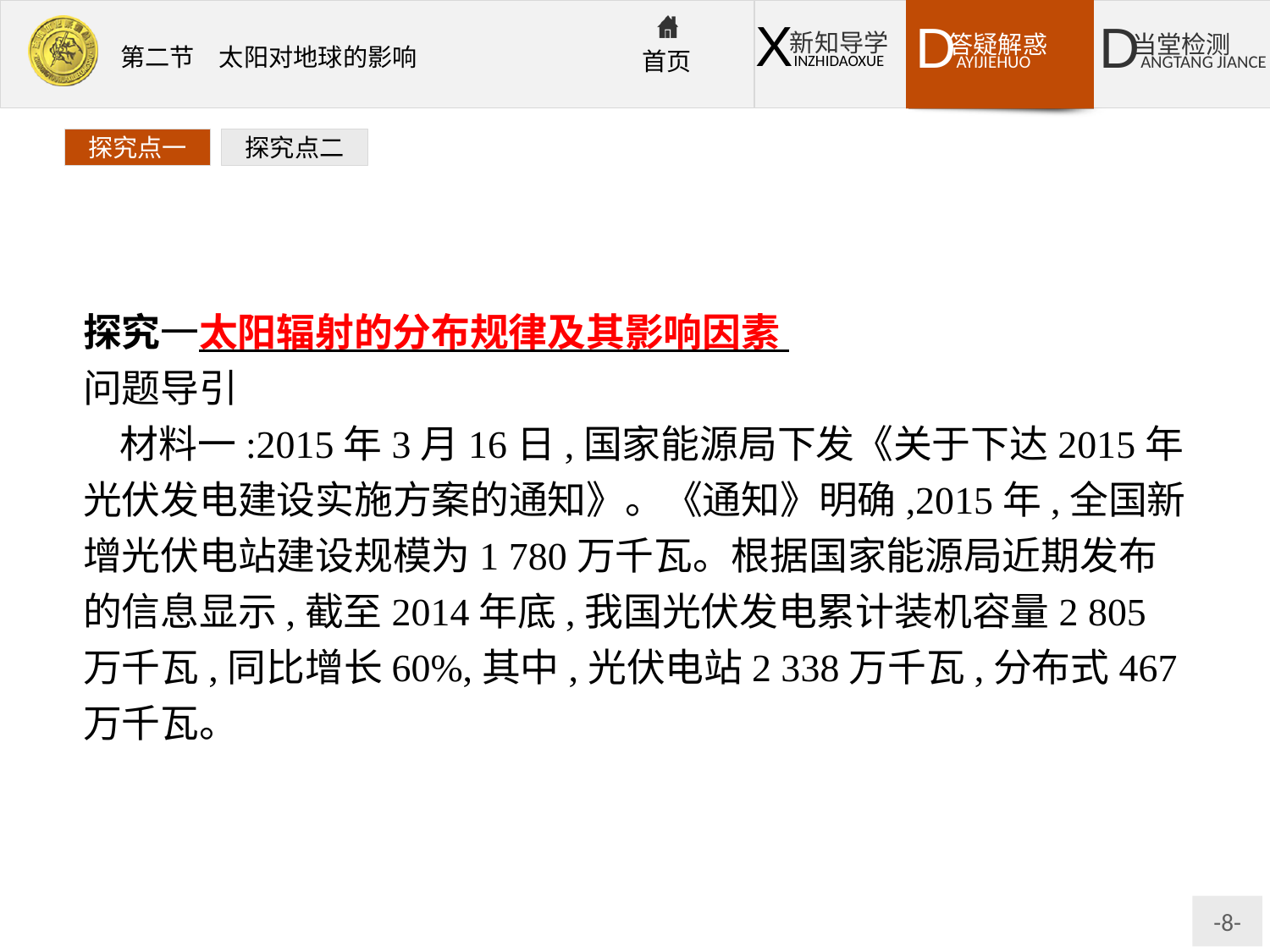

探究点一
探究点二
探究一太阳辐射的分布规律及其影响因素
问题导引
材料一:2015年3月16日,国家能源局下发《关于下达2015年光伏发电建设实施方案的通知》。《通知》明确,2015年,全国新增光伏电站建设规模为1 780万千瓦。根据国家能源局近期发布的信息显示,截至2014年底,我国光伏发电累计装机容量2 805万千瓦,同比增长60%,其中,光伏电站2 338万千瓦,分布式467万千瓦。